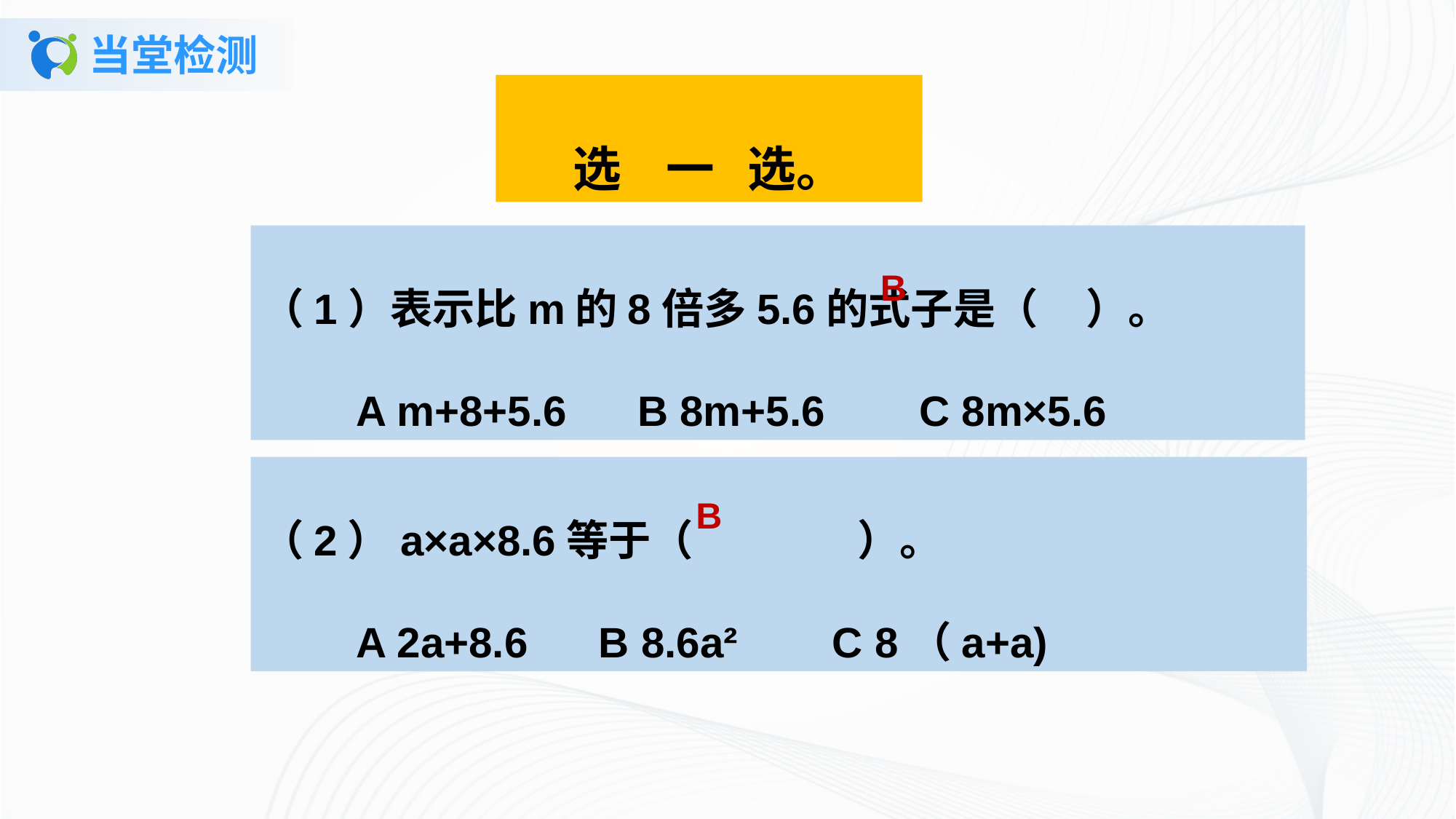

# 当堂检测
选    一   选。
（1）表示比m的8倍多5.6的式子是（     ）。
        A m+8+5.6      B 8m+5.6        C 8m×5.6
B
（2）a×a×8.6等于（                 ）。
        A 2a+8.6      B 8.6a²        C 8（a+a)
B